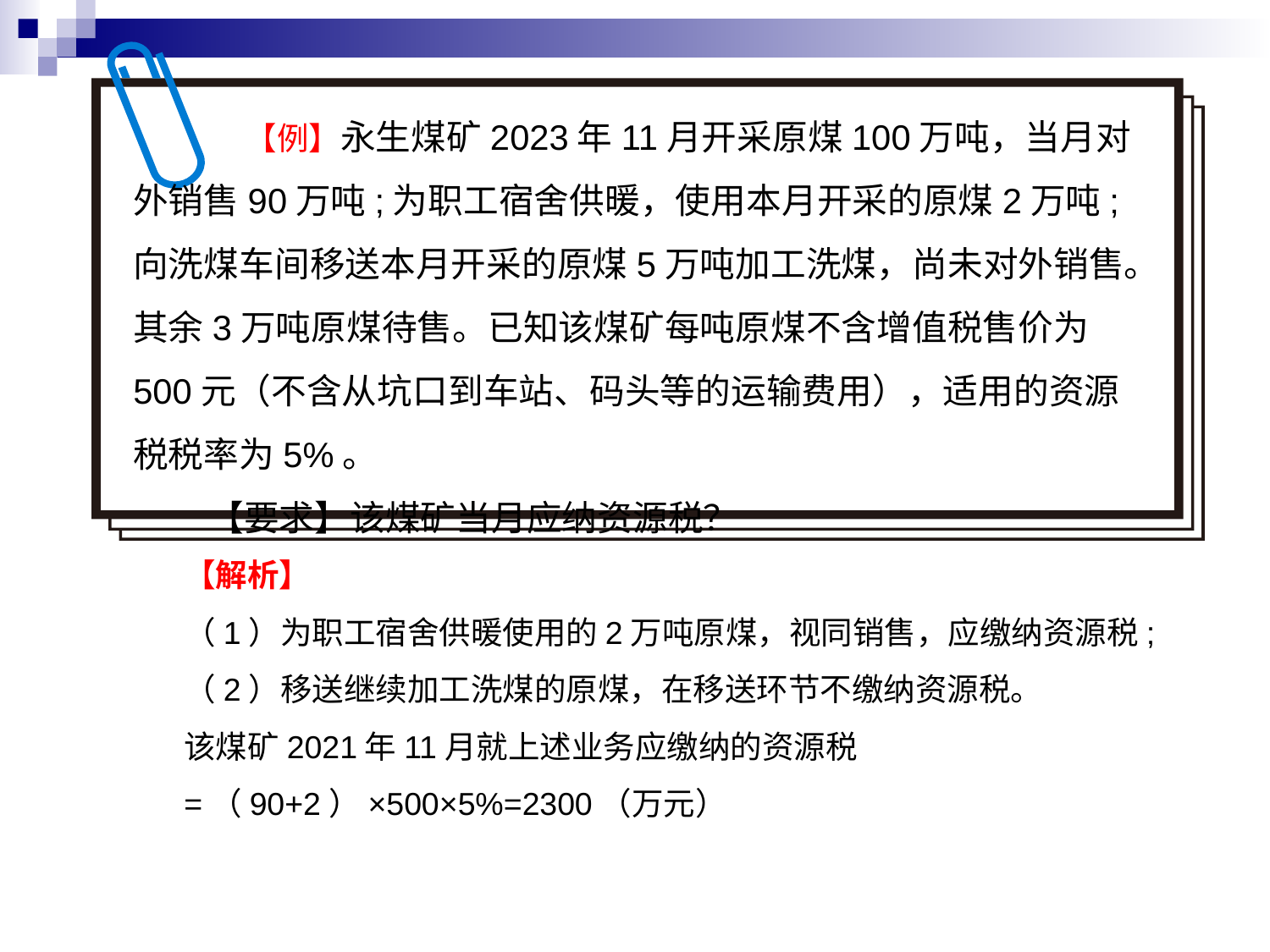

【例】永生煤矿2023年11月开采原煤100万吨，当月对外销售90万吨;为职工宿舍供暖，使用本月开采的原煤2万吨;向洗煤车间移送本月开采的原煤5万吨加工洗煤，尚未对外销售。其余3万吨原煤待售。已知该煤矿每吨原煤不含增值税售价为500元（不含从坑口到车站、码头等的运输费用），适用的资源税税率为5%。
【要求】该煤矿当月应纳资源税？
【解析】
（1）为职工宿舍供暖使用的2万吨原煤，视同销售，应缴纳资源税;
（2）移送继续加工洗煤的原煤，在移送环节不缴纳资源税。
该煤矿2021年11月就上述业务应缴纳的资源税
=（90+2）×500×5%=2300（万元）